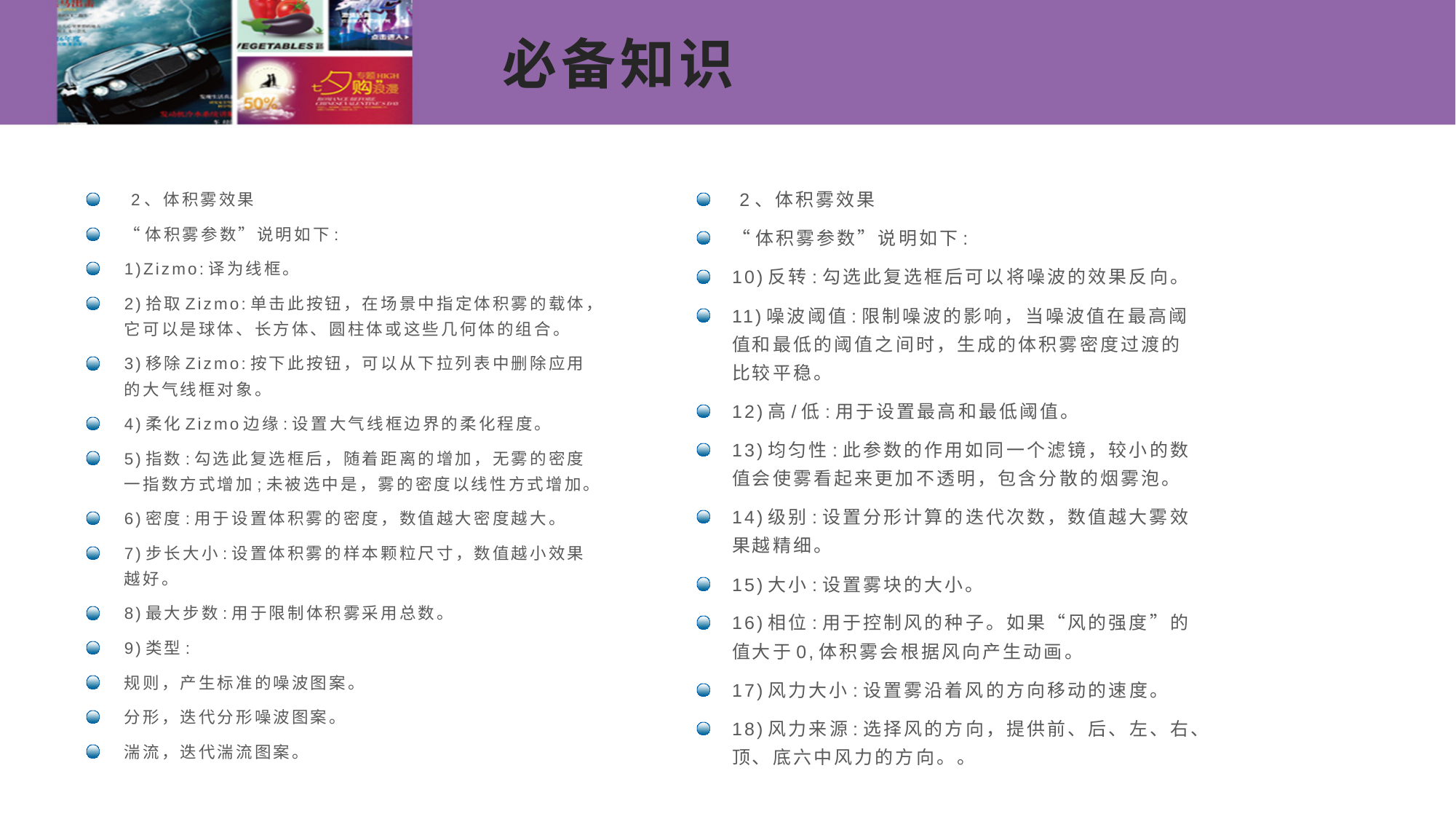

# 必备知识
 2、体积雾效果
“体积雾参数”说明如下:
10)反转:勾选此复选框后可以将噪波的效果反向。
11)噪波阈值:限制噪波的影响，当噪波值在最高阈值和最低的阈值之间时，生成的体积雾密度过渡的比较平稳。
12)高/低:用于设置最高和最低阈值。
13)均匀性:此参数的作用如同一个滤镜，较小的数值会使雾看起来更加不透明，包含分散的烟雾泡。
14)级别:设置分形计算的迭代次数，数值越大雾效果越精细。
15)大小:设置雾块的大小。
16)相位:用于控制风的种子。如果“风的强度”的值大于0,体积雾会根据风向产生动画。
17)风力大小:设置雾沿着风的方向移动的速度。
18)风力来源:选择风的方向，提供前、后、左、右、顶、底六中风力的方向。。

 2、体积雾效果
“体积雾参数”说明如下:
1)Zizmo:译为线框。
2)拾取Zizmo:单击此按钮，在场景中指定体积雾的载体，它可以是球体、长方体、圆柱体或这些几何体的组合。
3)移除Zizmo:按下此按钮，可以从下拉列表中删除应用的大气线框对象。
4)柔化Zizmo边缘:设置大气线框边界的柔化程度。
5)指数:勾选此复选框后，随着距离的增加，无雾的密度一指数方式增加;未被选中是，雾的密度以线性方式增加。
6)密度:用于设置体积雾的密度，数值越大密度越大。
7)步长大小:设置体积雾的样本颗粒尺寸，数值越小效果越好。
8)最大步数:用于限制体积雾采用总数。
9)类型:
规则，产生标准的噪波图案。
分形，迭代分形噪波图案。
湍流，迭代湍流图案。